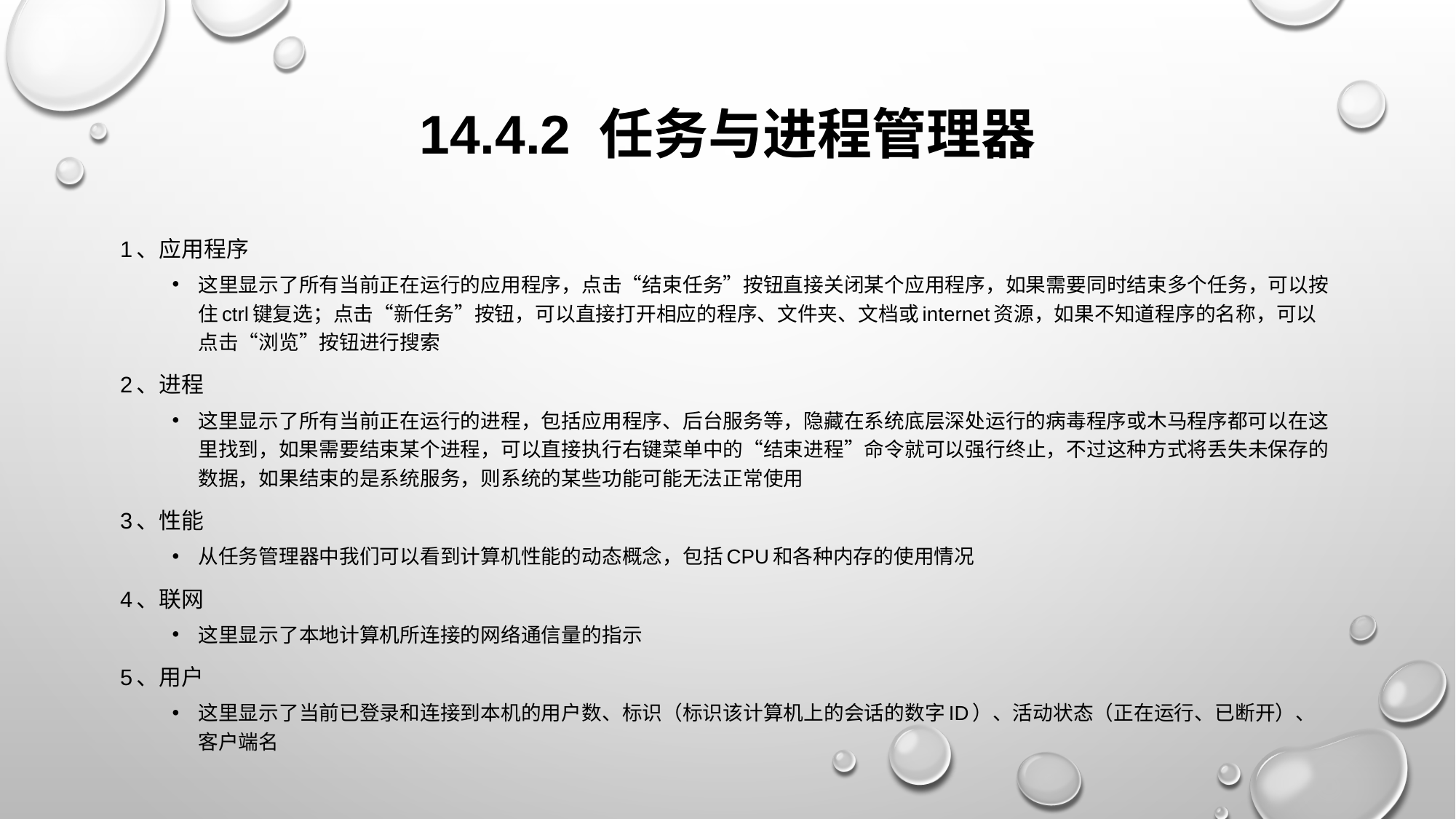

# 14.4.2 任务与进程管理器
1、应用程序
这里显示了所有当前正在运行的应用程序，点击“结束任务”按钮直接关闭某个应用程序，如果需要同时结束多个任务，可以按住ctrl键复选；点击“新任务”按钮，可以直接打开相应的程序、文件夹、文档或internet资源，如果不知道程序的名称，可以点击“浏览”按钮进行搜索
2、进程
这里显示了所有当前正在运行的进程，包括应用程序、后台服务等，隐藏在系统底层深处运行的病毒程序或木马程序都可以在这里找到，如果需要结束某个进程，可以直接执行右键菜单中的“结束进程”命令就可以强行终止，不过这种方式将丢失未保存的数据，如果结束的是系统服务，则系统的某些功能可能无法正常使用
3、性能
从任务管理器中我们可以看到计算机性能的动态概念，包括CPU和各种内存的使用情况
4、联网
这里显示了本地计算机所连接的网络通信量的指示
5、用户
这里显示了当前已登录和连接到本机的用户数、标识（标识该计算机上的会话的数字ID）、活动状态（正在运行、已断开）、客户端名